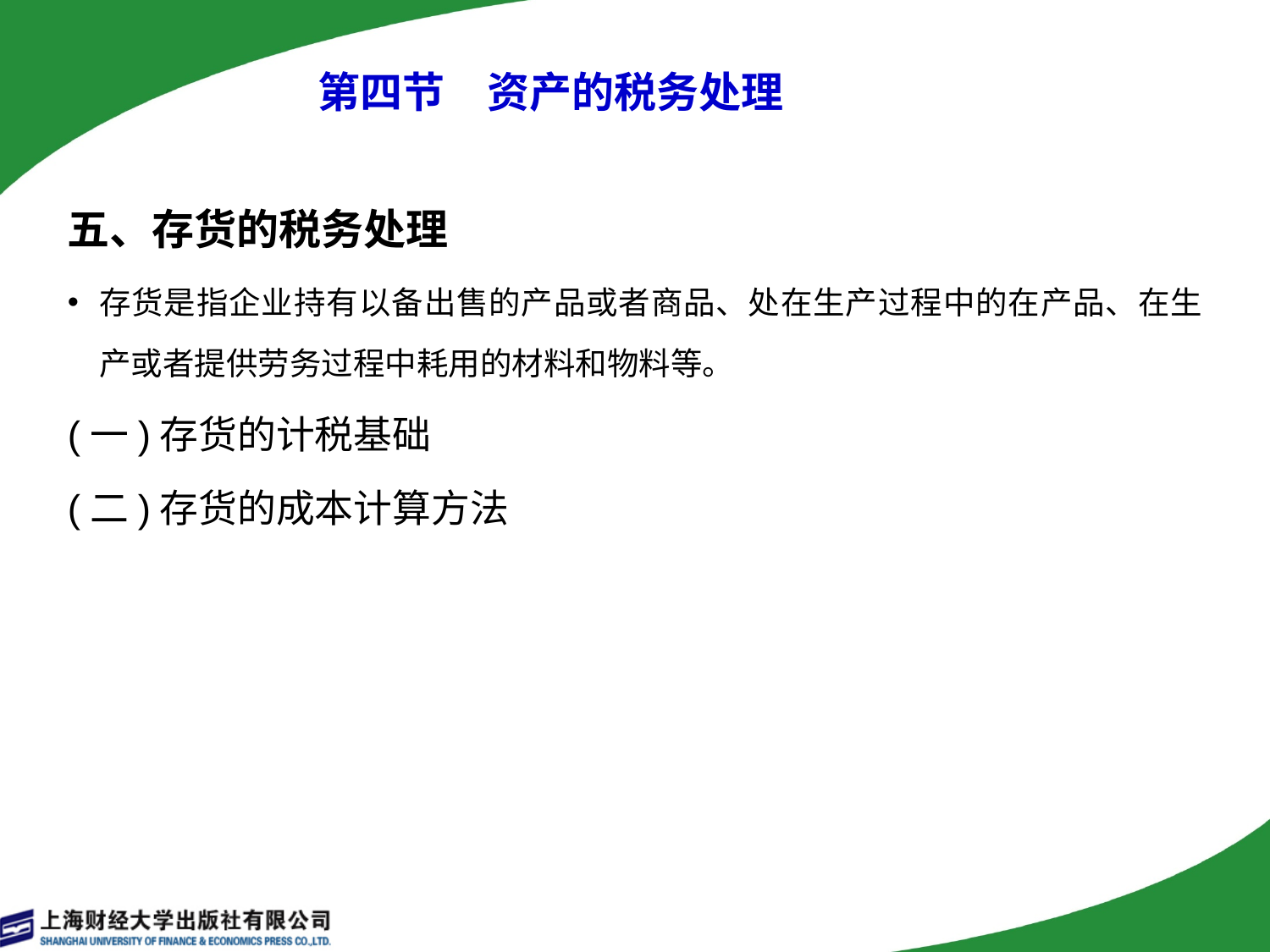

# 第四节　资产的税务处理
五、存货的税务处理
存货是指企业持有以备出售的产品或者商品、处在生产过程中的在产品、在生产或者提供劳务过程中耗用的材料和物料等。
(一)存货的计税基础
(二)存货的成本计算方法